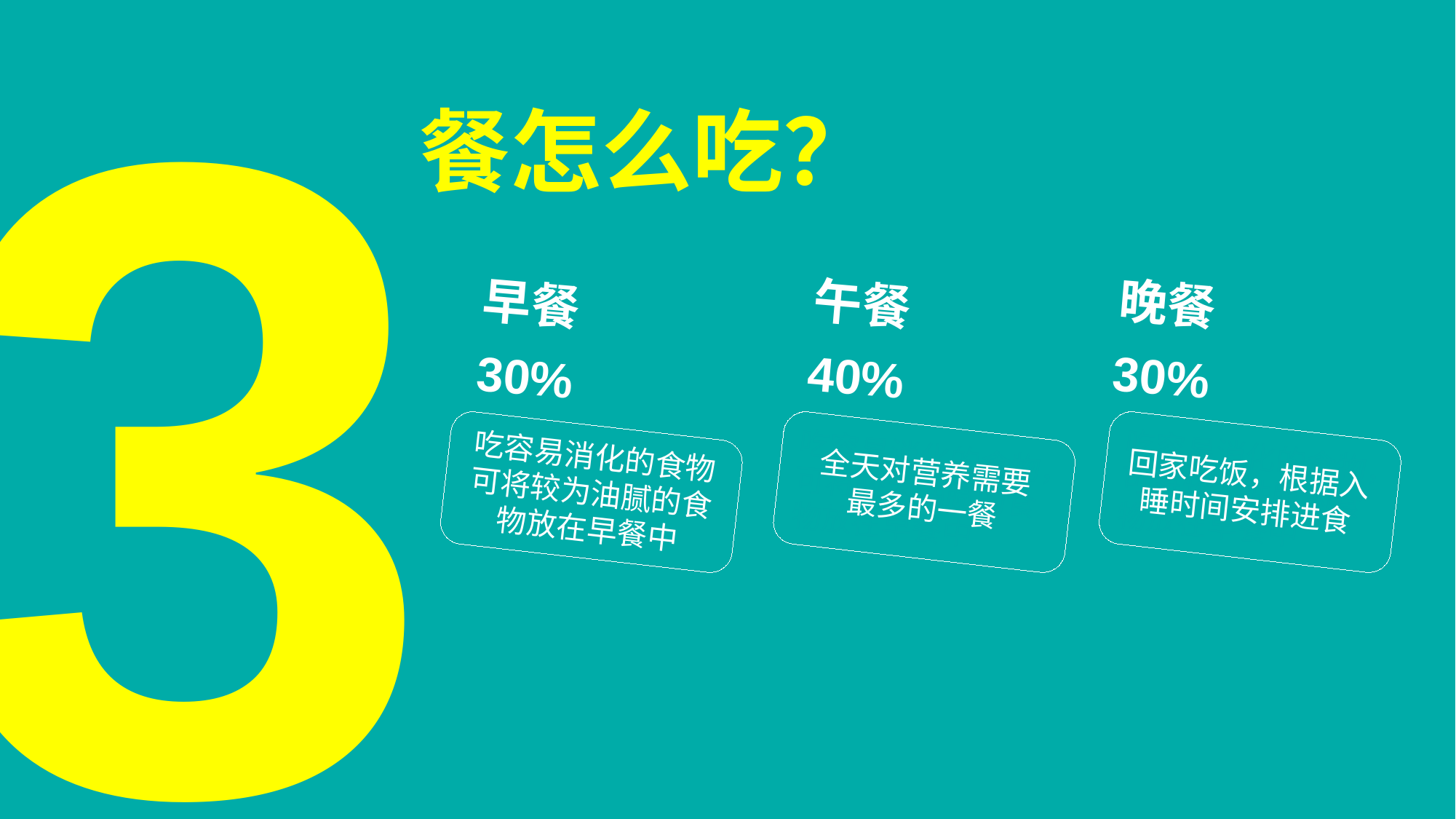

3
餐怎么吃？
早餐
30%
午餐
40%
晚餐
30%
吃容易消化的食物可将较为油腻的食物放在早餐中
吃容易消化的食物，可将较为油腻的食物放在早餐中
吃容易消化的食物，可将较为油腻的食物放在早餐中
全天对营养需要最多的一餐
回家吃饭，根据入睡时间安排进食